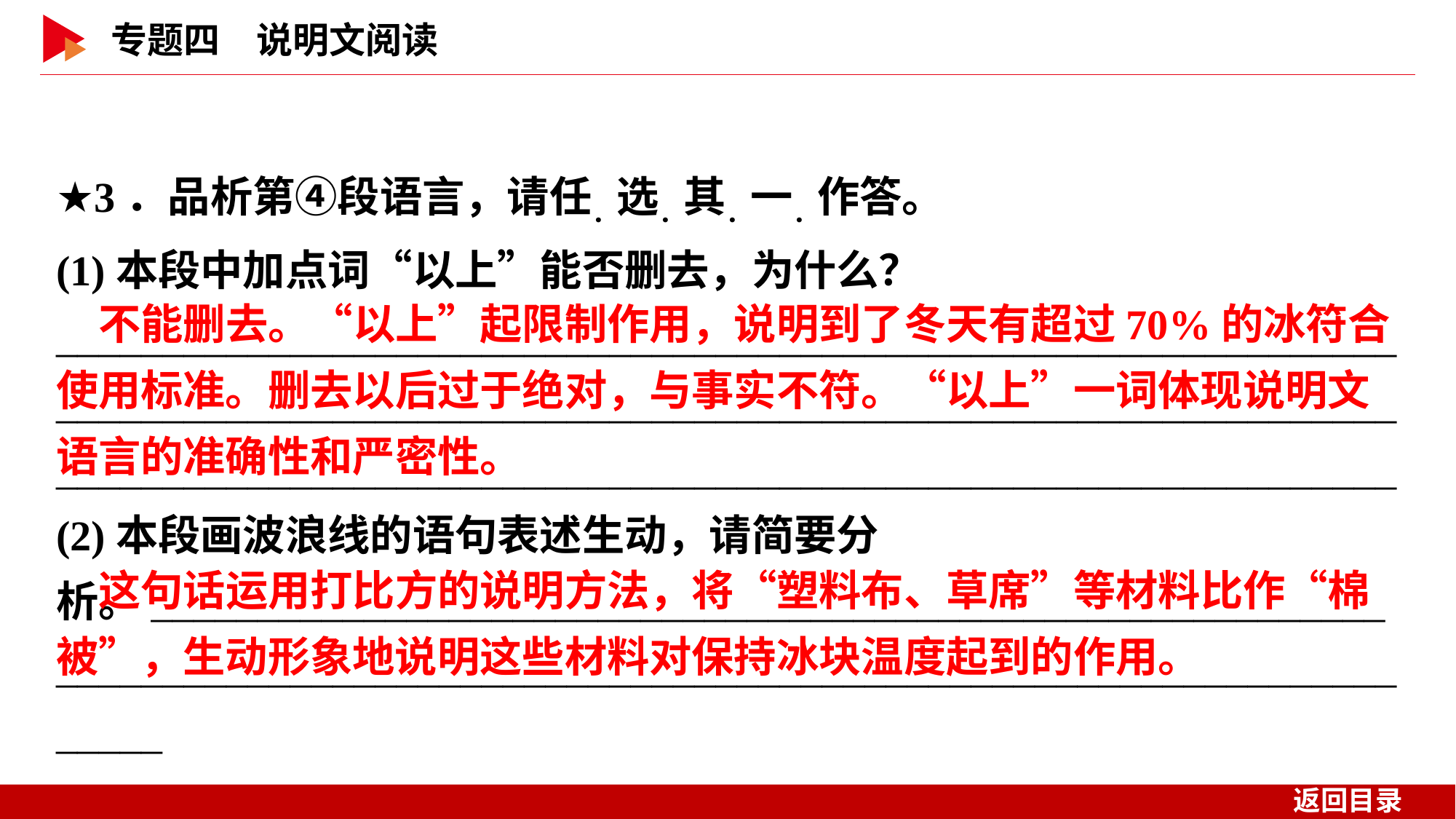

★3．品析第④段语言，请任．选．其．一．作答。
(1)本段中加点词“以上”能否删去，为什么？_____________________________________________________________________________________________________________________________________________________________________________________________
(2)本段画波浪线的语句表述生动，请简要分析。______________________________________________________________________________________________________________________________
　不能删去。“以上”起限制作用，说明到了冬天有超过70%的冰符合使用标准。删去以后过于绝对，与事实不符。“以上”一词体现说明文语言的准确性和严密性。
　这句话运用打比方的说明方法，将“塑料布、草席”等材料比作“棉被”，生动形象地说明这些材料对保持冰块温度起到的作用。